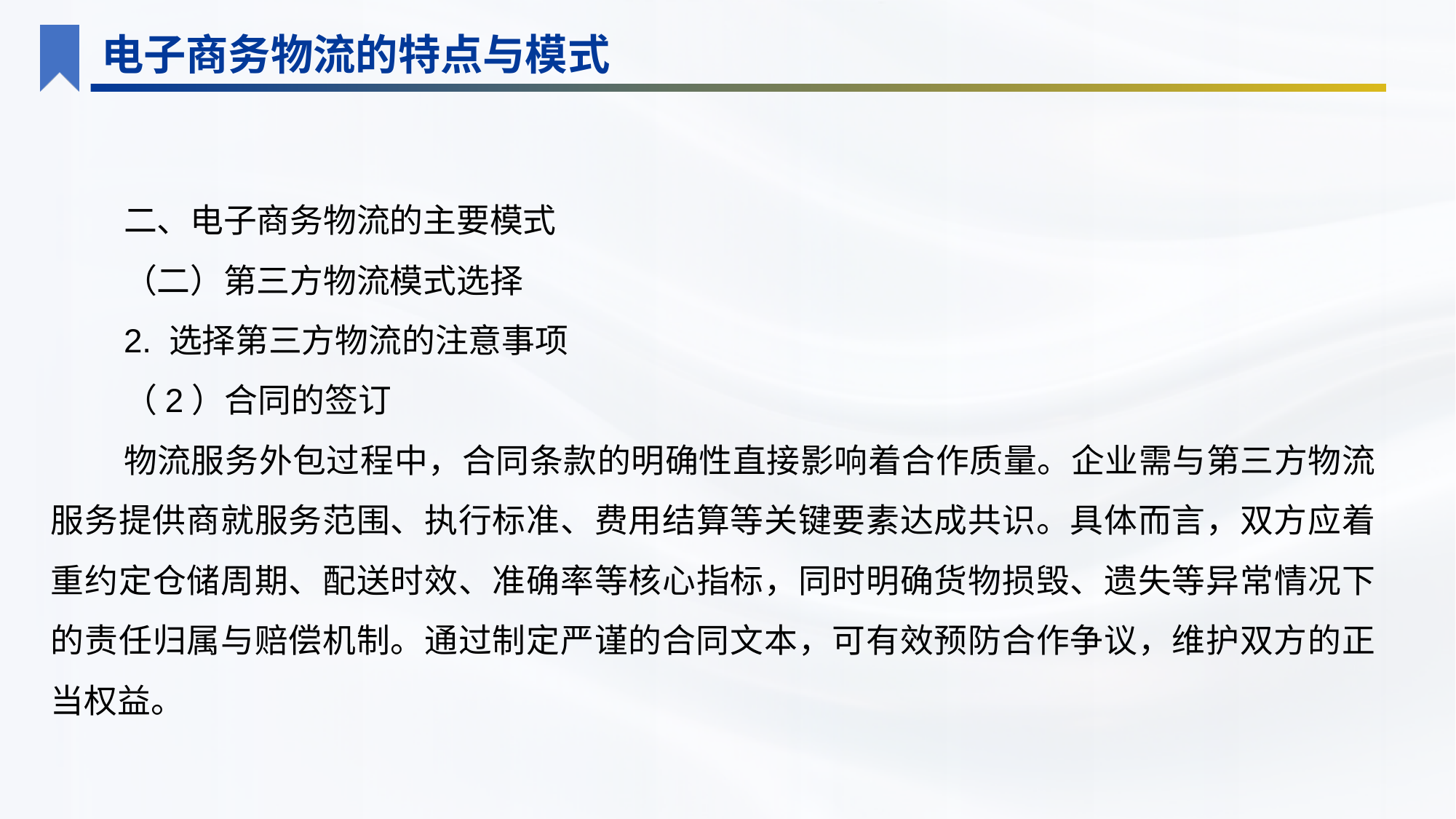

电子商务物流的特点与模式
二、电子商务物流的主要模式
（二）第三方物流模式选择
2. 选择第三方物流的注意事项
（2）合同的签订
物流服务外包过程中，合同条款的明确性直接影响着合作质量。企业需与第三方物流服务提供商就服务范围、执行标准、费用结算等关键要素达成共识。具体而言，双方应着重约定仓储周期、配送时效、准确率等核心指标，同时明确货物损毁、遗失等异常情况下的责任归属与赔偿机制。通过制定严谨的合同文本，可有效预防合作争议，维护双方的正当权益。